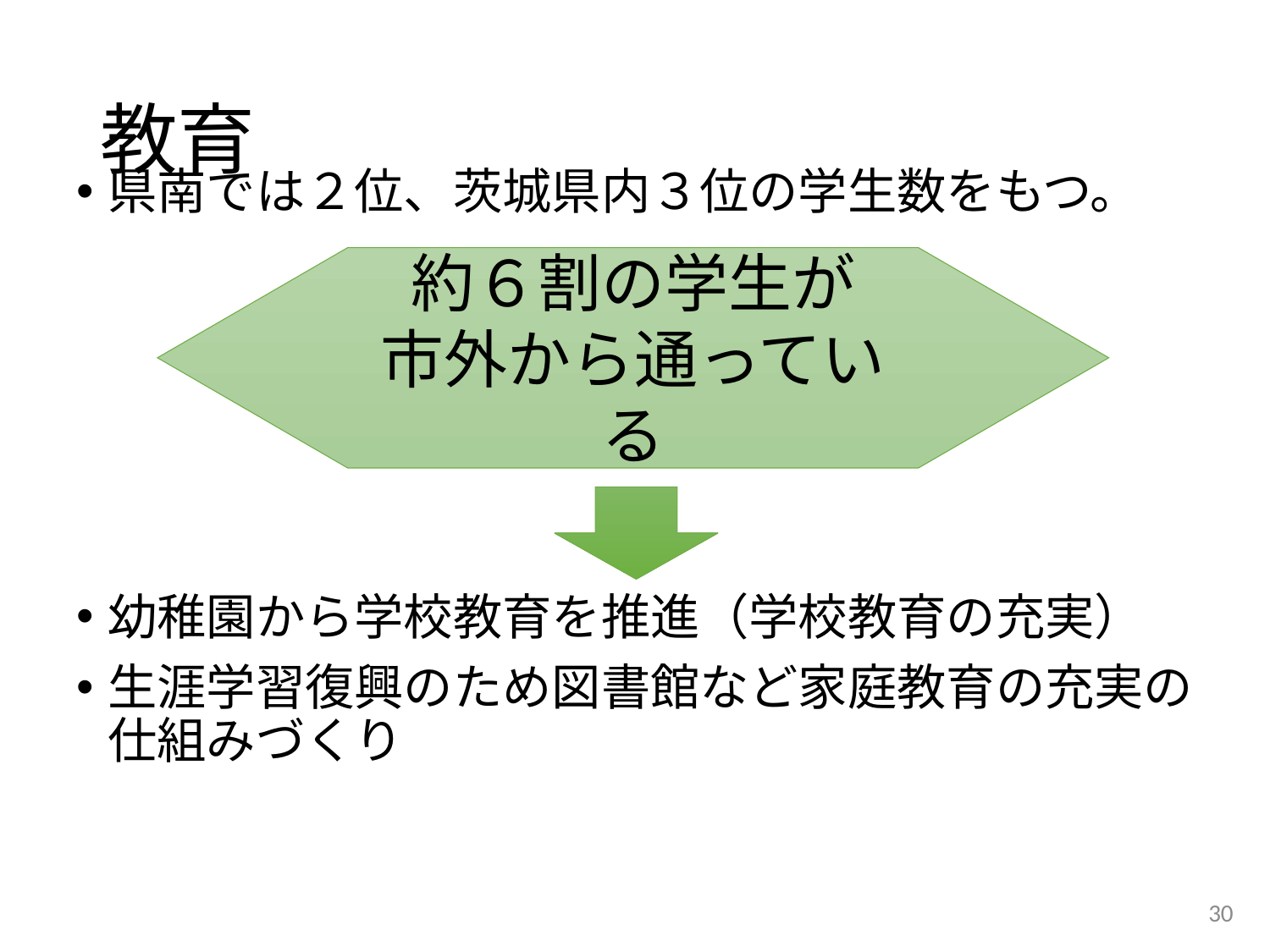

# 教育
県南では２位、茨城県内３位の学生数をもつ。

幼稚園から学校教育を推進（学校教育の充実）
生涯学習復興のため図書館など家庭教育の充実の仕組みづくり
約６割の学生が
市外から通っている

30